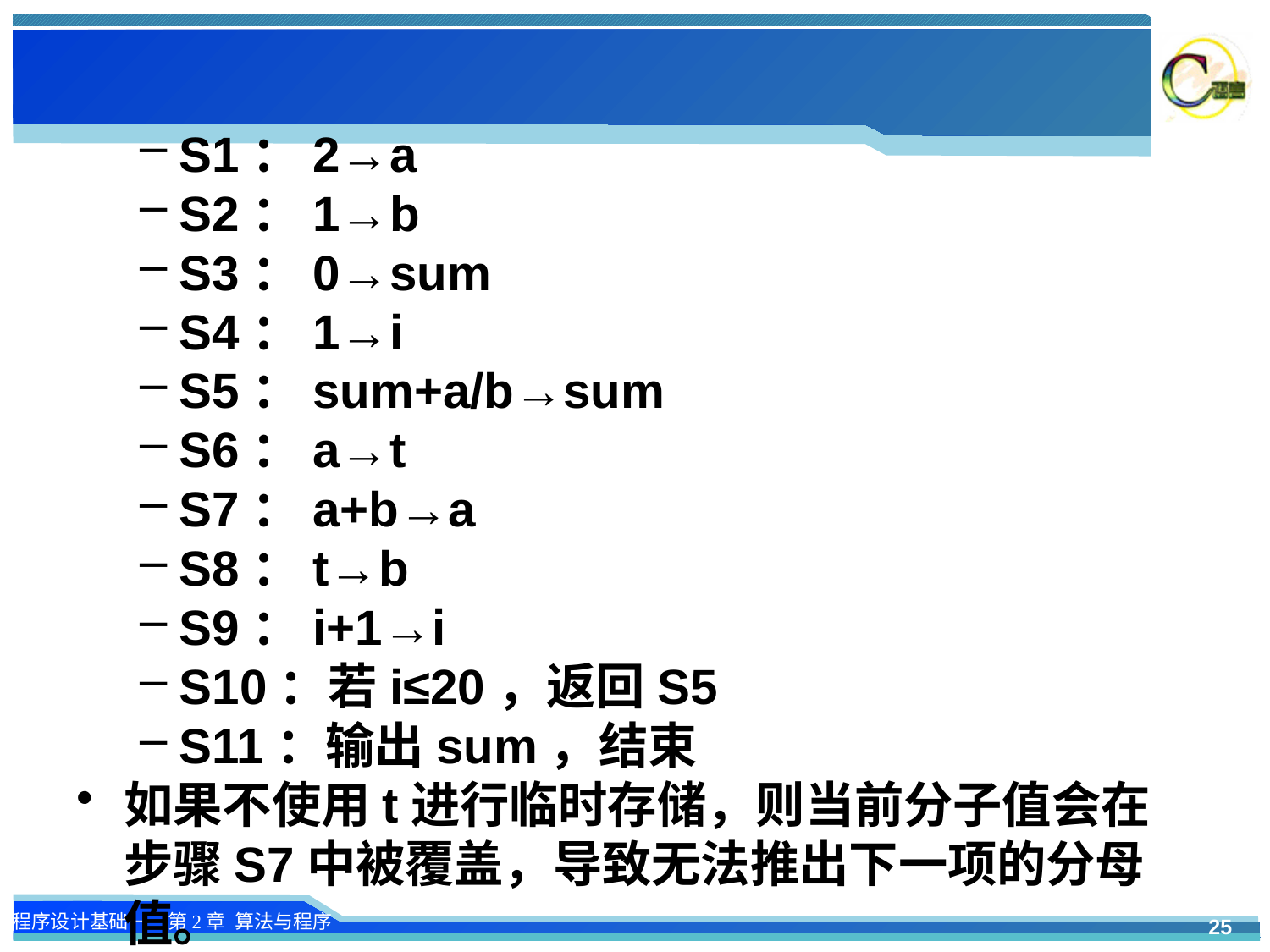

#
S1：2→a
S2：1→b
S3：0→sum
S4：1→i
S5：sum+a/b→sum
S6：a→t
S7：a+b→a
S8：t→b
S9：i+1→i
S10：若i≤20，返回S5
S11：输出sum，结束
如果不使用t进行临时存储，则当前分子值会在步骤S7中被覆盖，导致无法推出下一项的分母值。
25